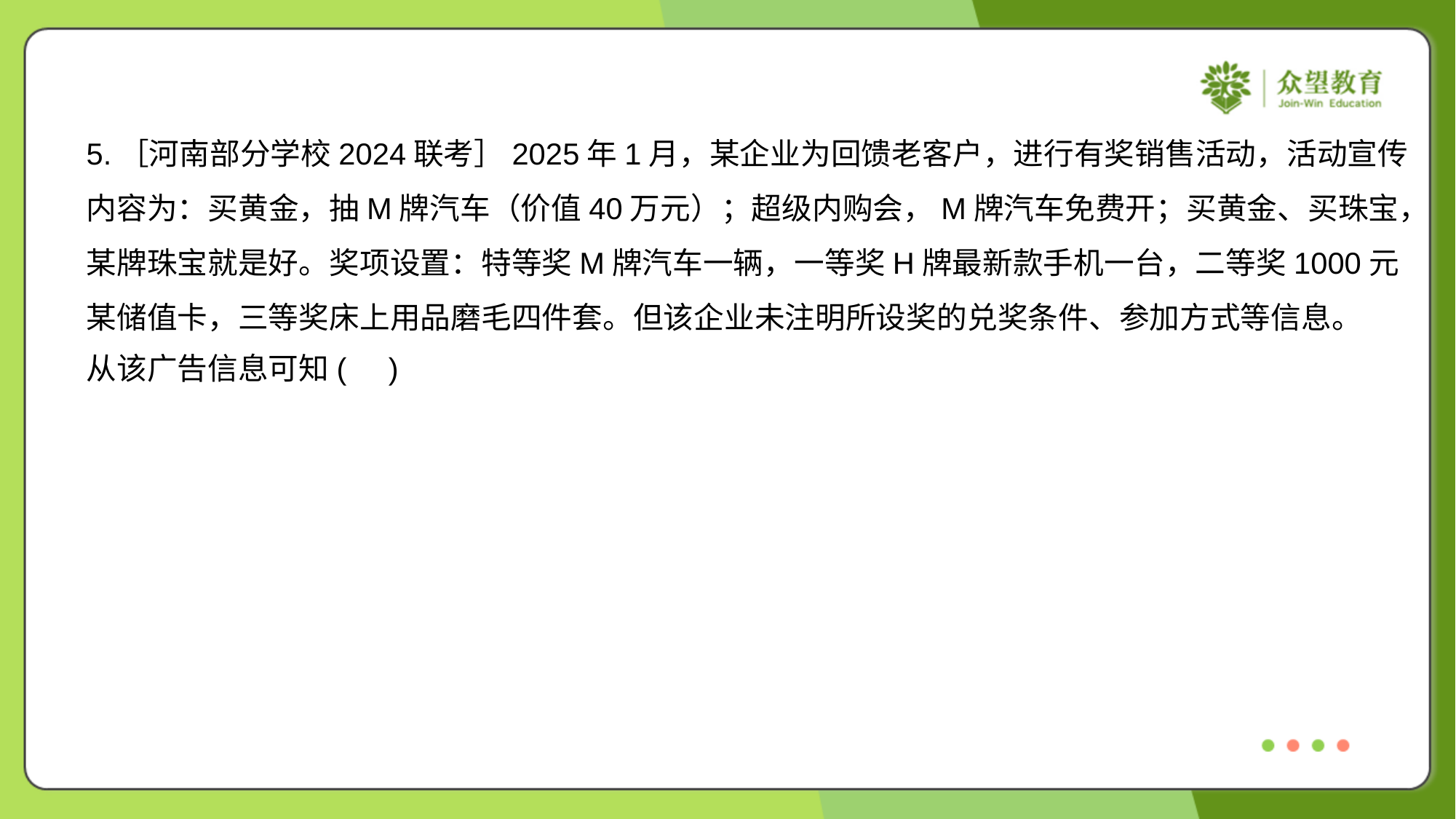

5.［河南部分学校2024联考］2025年1月，某企业为回馈老客户，进行有奖销售活动，活动宣传
内容为：买黄金，抽M牌汽车（价值40万元）；超级内购会，M牌汽车免费开；买黄金、买珠宝，
某牌珠宝就是好。奖项设置：特等奖M牌汽车一辆，一等奖H牌最新款手机一台，二等奖1000元
某储值卡，三等奖床上用品磨毛四件套。但该企业未注明所设奖的兑奖条件、参加方式等信息。
从该广告信息可知(     )